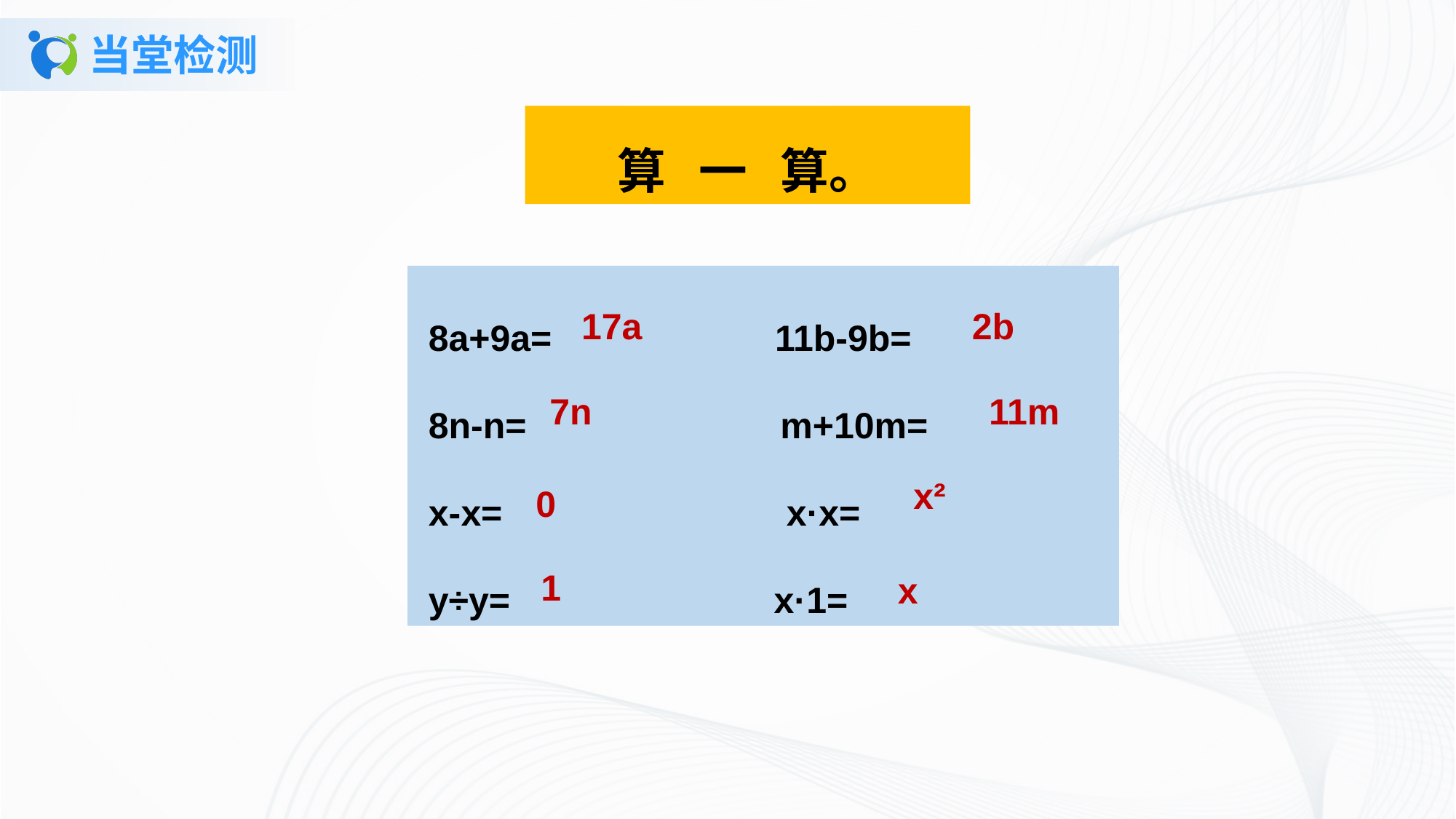

# 当堂检测
算   一   算。
 8a+9a=                      11b-9b=
 8n-n=                         m+10m=
 x-x=                            x·x=
 y÷y=                          x·1=
17a
2b
7n
11m
x²
0
1
x